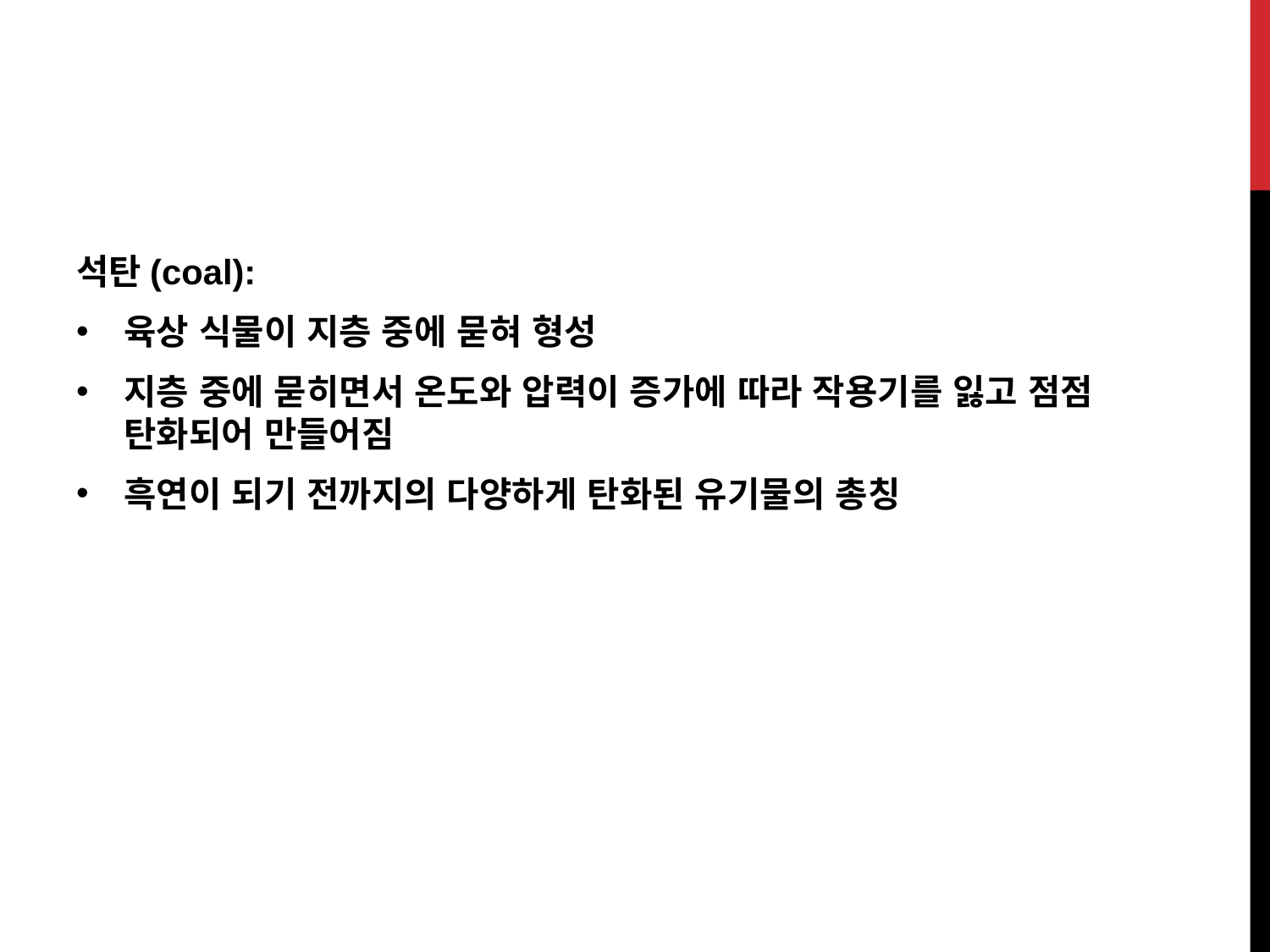

석탄(coal):
육상 식물이 지층 중에 묻혀 형성
지층 중에 묻히면서 온도와 압력이 증가에 따라 작용기를 잃고 점점 탄화되어 만들어짐
흑연이 되기 전까지의 다양하게 탄화된 유기물의 총칭